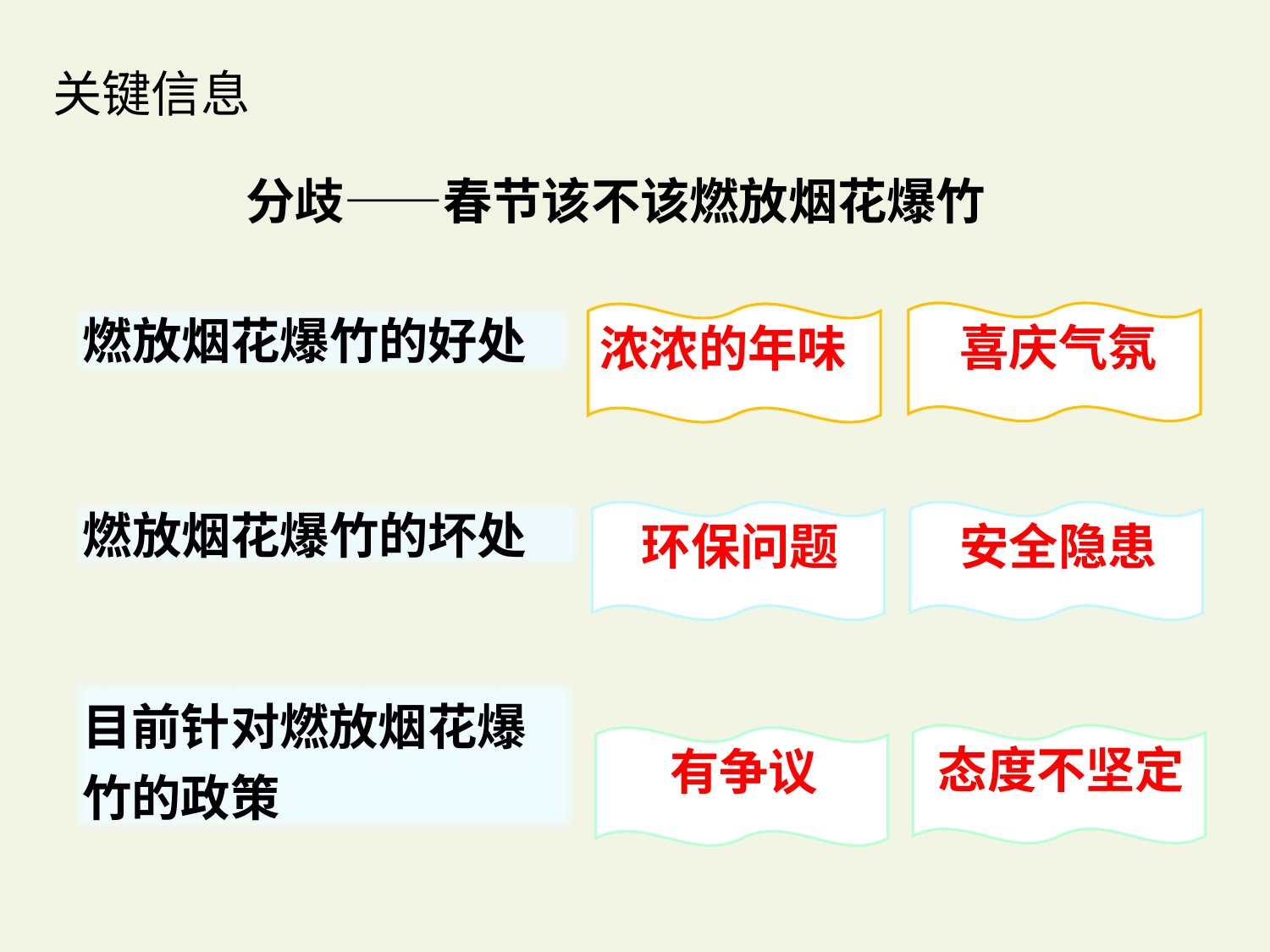

关键信息
分歧——春节该不该燃放烟花爆竹

喜庆气氛
燃放烟花爆竹的好处

浓浓的年味
燃放烟花爆竹的坏处

环保问题

安全隐患
目前针对燃放烟花爆竹的政策

态度不坚定

有争议